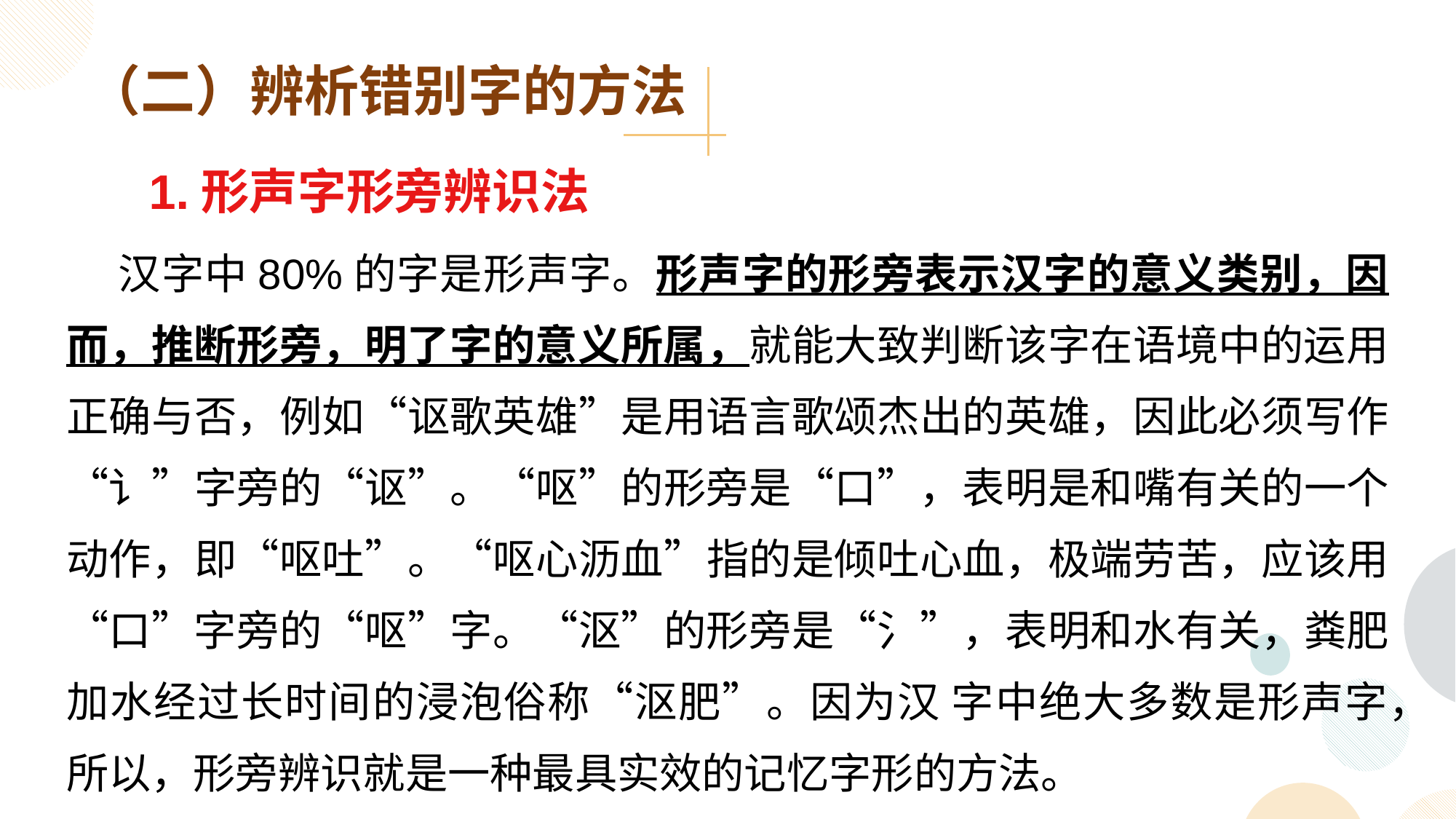

（二）辨析错别字的方法
1.形声字形旁辨识法
    汉字中80%的字是形声字。形声字的形旁表示汉字的意义类别，因而，推断形旁，明了字的意义所属，就能大致判断该字在语境中的运用正确与否，例如“讴歌英雄”是用语言歌颂杰出的英雄，因此必须写作“讠”字旁的“讴”。“呕”的形旁是“口”，表明是和嘴有关的一个动作，即“呕吐”。“呕心沥血”指的是倾吐心血，极端劳苦，应该用“口”字旁的“呕”字。“沤”的形旁是“氵”，表明和水有关，粪肥加水经过长时间的浸泡俗称“沤肥”。因为汉 字中绝大多数是形声字，所以，形旁辨识就是一种最具实效的记忆字形的方法。